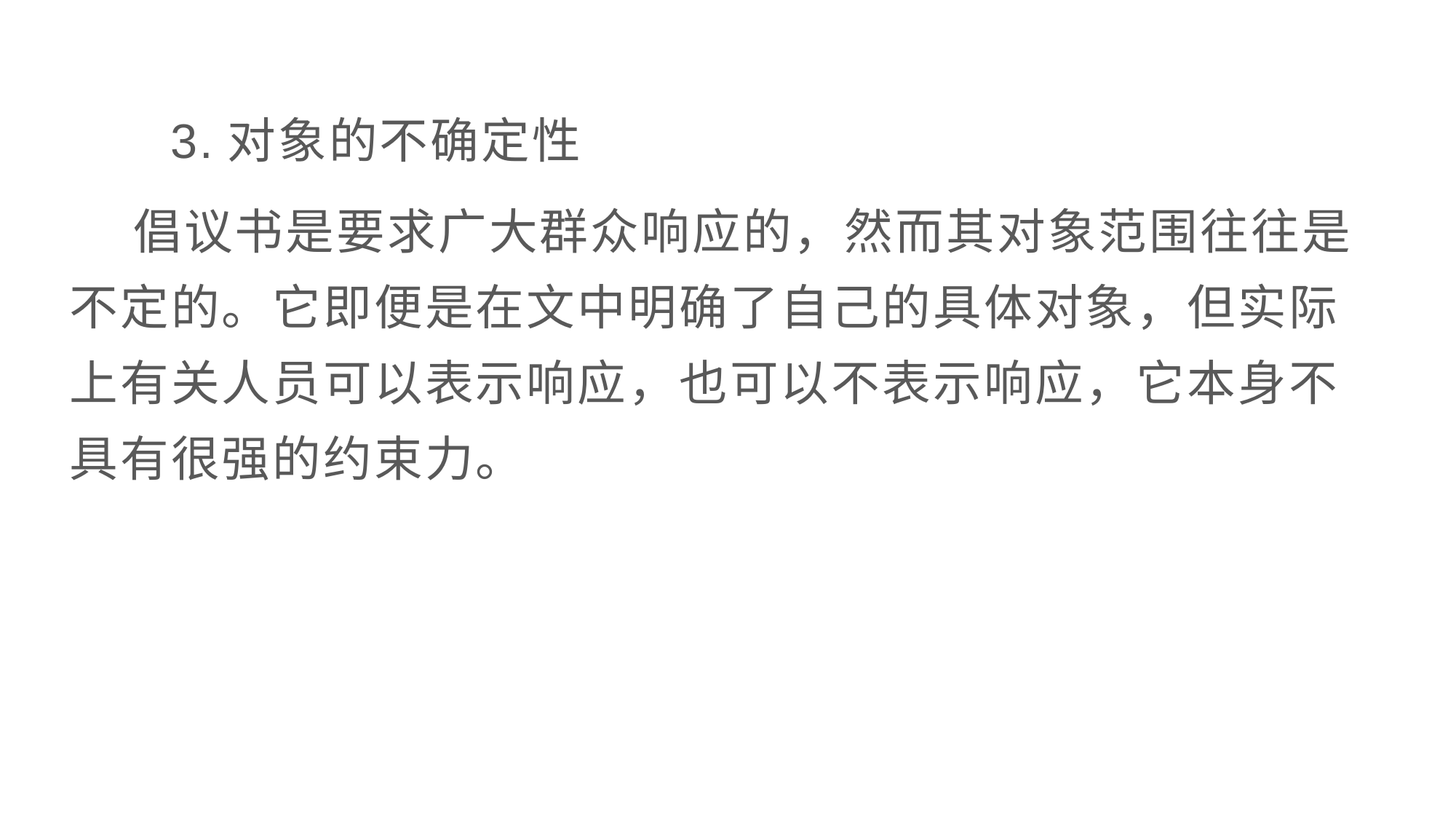

3.对象的不确定性
　 倡议书是要求广大群众响应的，然而其对象范围往往是不定的。它即便是在文中明确了自己的具体对象，但实际上有关人员可以表示响应，也可以不表示响应，它本身不具有很强的约束力。